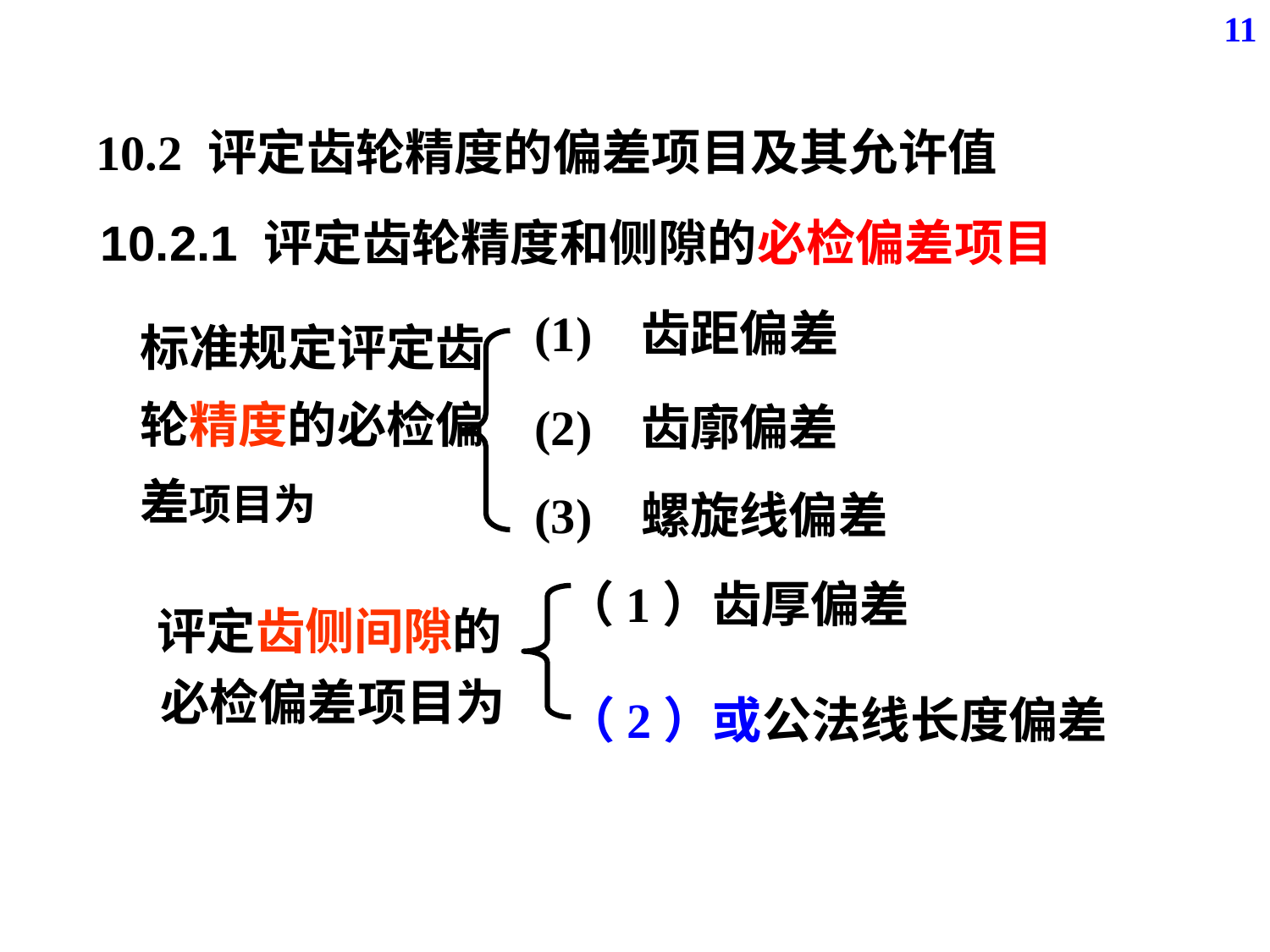

11
10.2 评定齿轮精度的偏差项目及其允许值
10.2.1 评定齿轮精度和侧隙的必检偏差项目
标准规定评定齿轮精度的必检偏差项目为

(1)   齿距偏差
(2)   齿廓偏差
(3)   螺旋线偏差
（1）齿厚偏差
 评定齿侧间隙的
 必检偏差项目为

（2）或公法线长度偏差